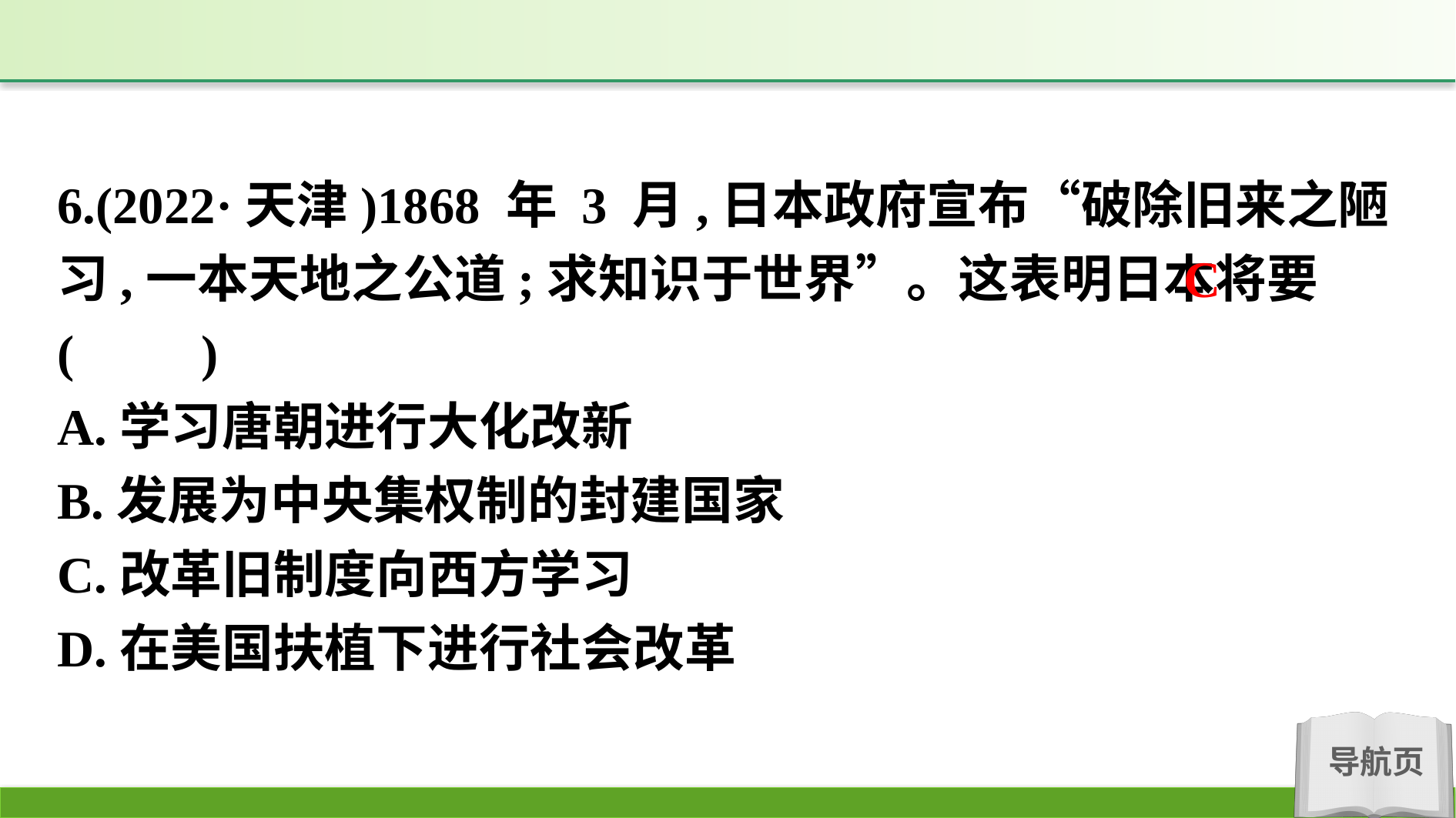

6.(2022·天津)1868 年 3 月,日本政府宣布“破除旧来之陋习,一本天地之公道;求知识于世界”。这表明日本将要(　　)
A.学习唐朝进行大化改新
B.发展为中央集权制的封建国家
C.改革旧制度向西方学习
D.在美国扶植下进行社会改革
C